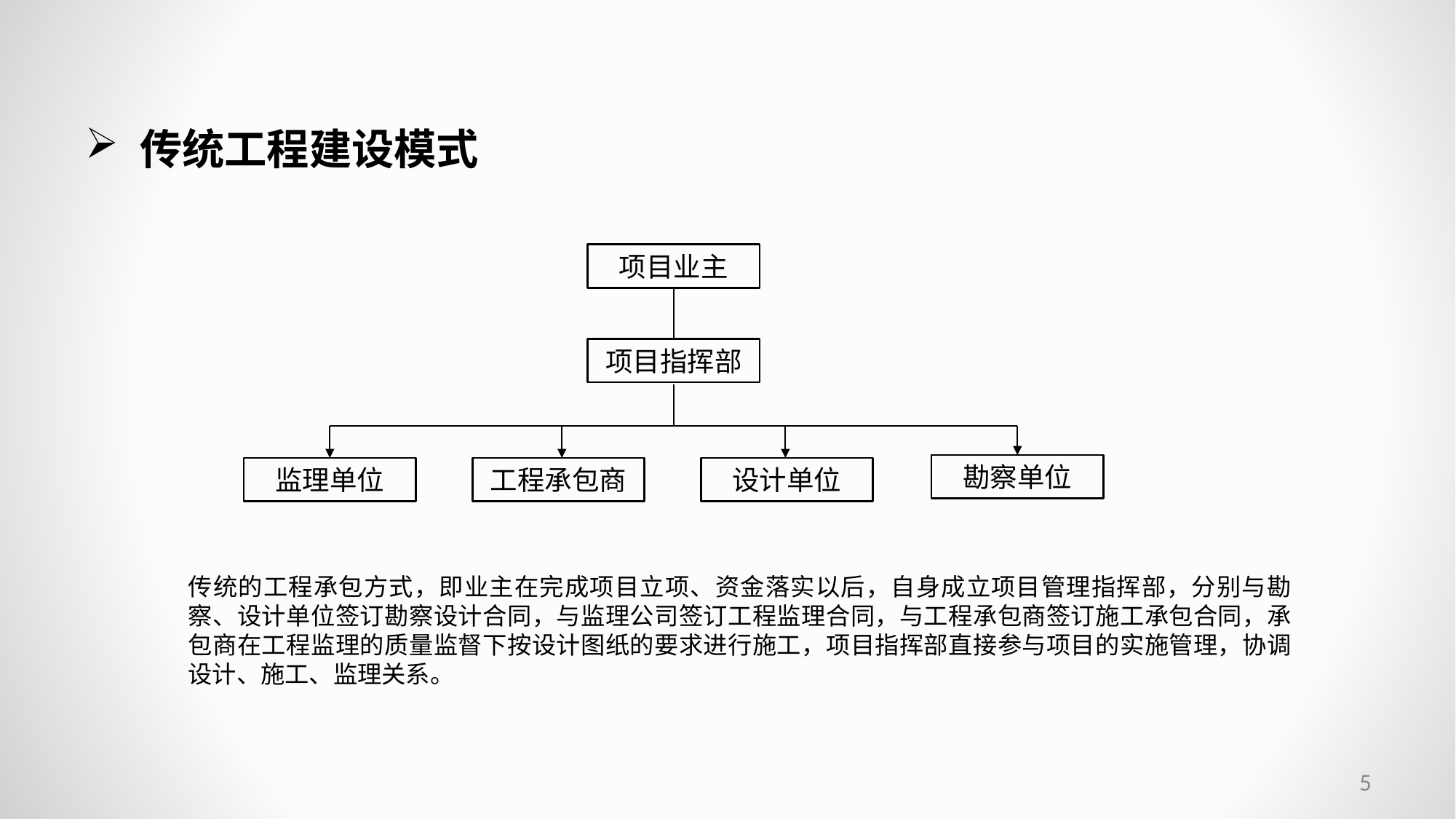

传统工程建设模式

项目业主
项目指挥部
勘察单位
监理单位
工程承包商
设计单位
传统的工程承包方式，即业主在完成项目立项、资金落实以后，自身成立项目管理指挥部，分别与勘察、设计单位签订勘察设计合同，与监理公司签订工程监理合同，与工程承包商签订施工承包合同，承包商在工程监理的质量监督下按设计图纸的要求进行施工，项目指挥部直接参与项目的实施管理，协调设计、施工、监理关系。
5